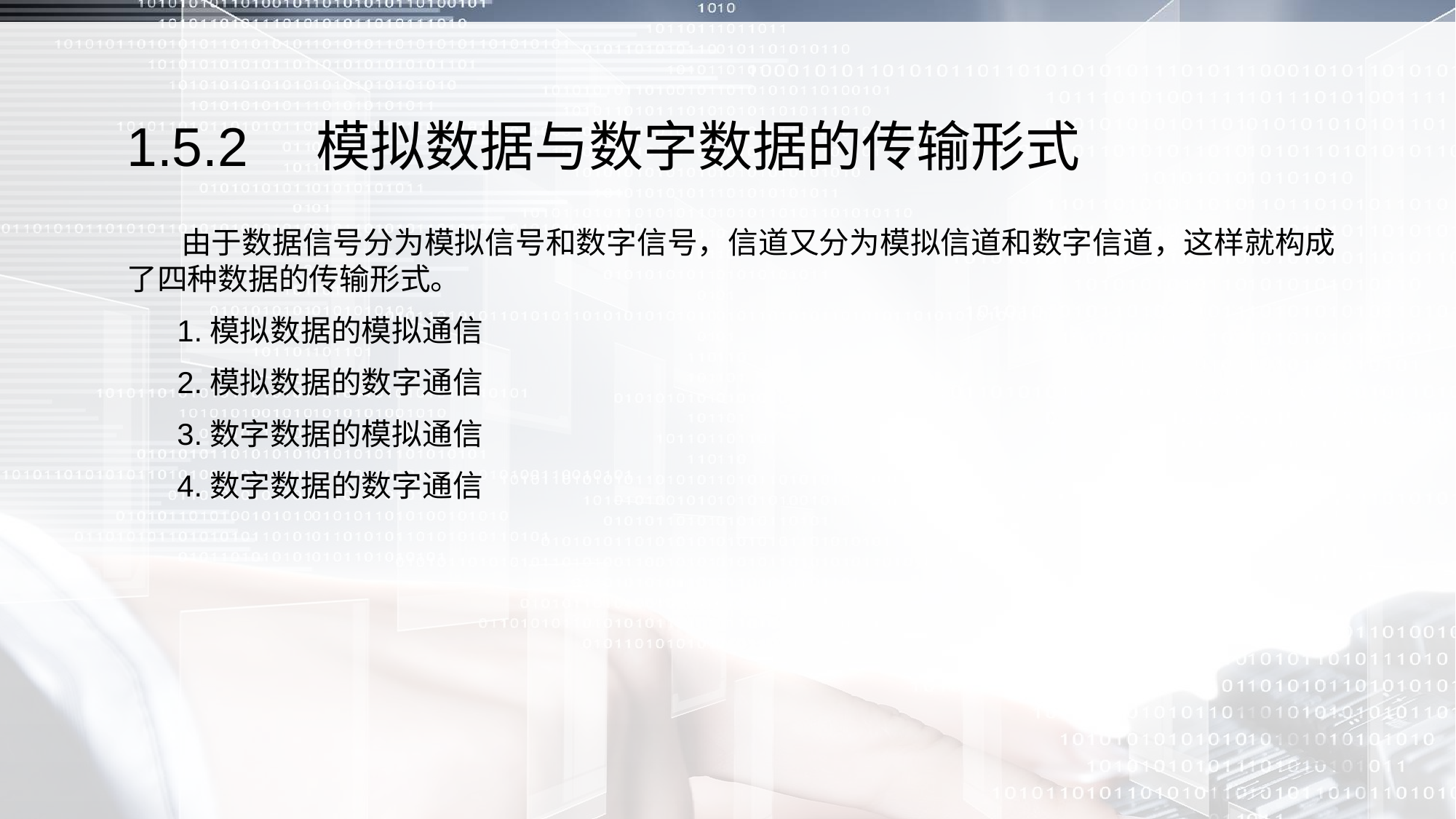

# 1.5.2　模拟数据与数字数据的传输形式
       由于数据信号分为模拟信号和数字信号，信道又分为模拟信道和数字信道，这样就构成了四种数据的传输形式。
      1.模拟数据的模拟通信
      2.模拟数据的数字通信
      3.数字数据的模拟通信
      4.数字数据的数字通信